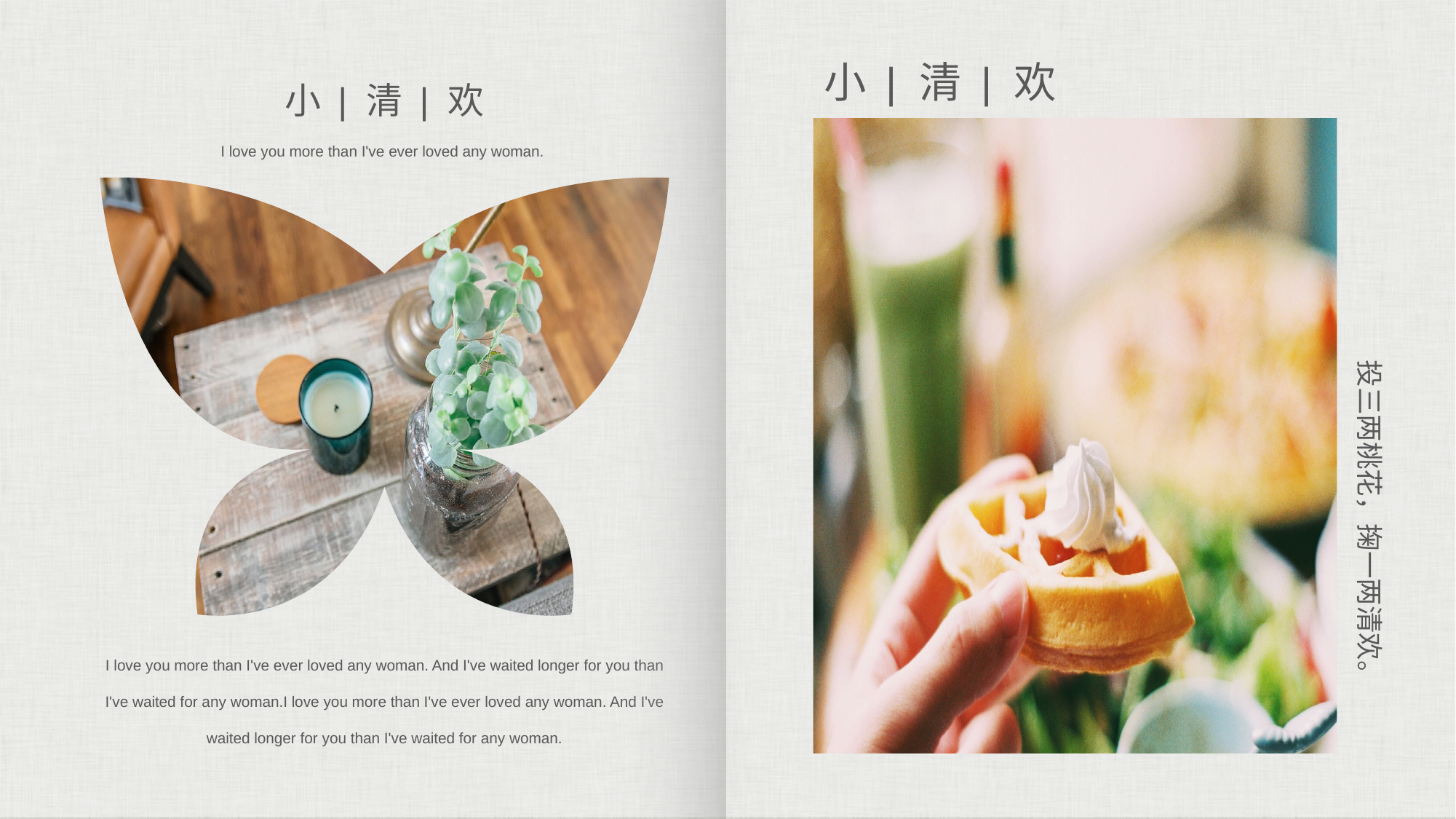

小 | 清 | 欢
小 | 清 | 欢

I love you more than I've ever loved any woman.

投三两桃花，掬一两清欢。
I love you more than I've ever loved any woman. And I've waited longer for you than I've waited for any woman.I love you more than I've ever loved any woman. And I've waited longer for you than I've waited for any woman.